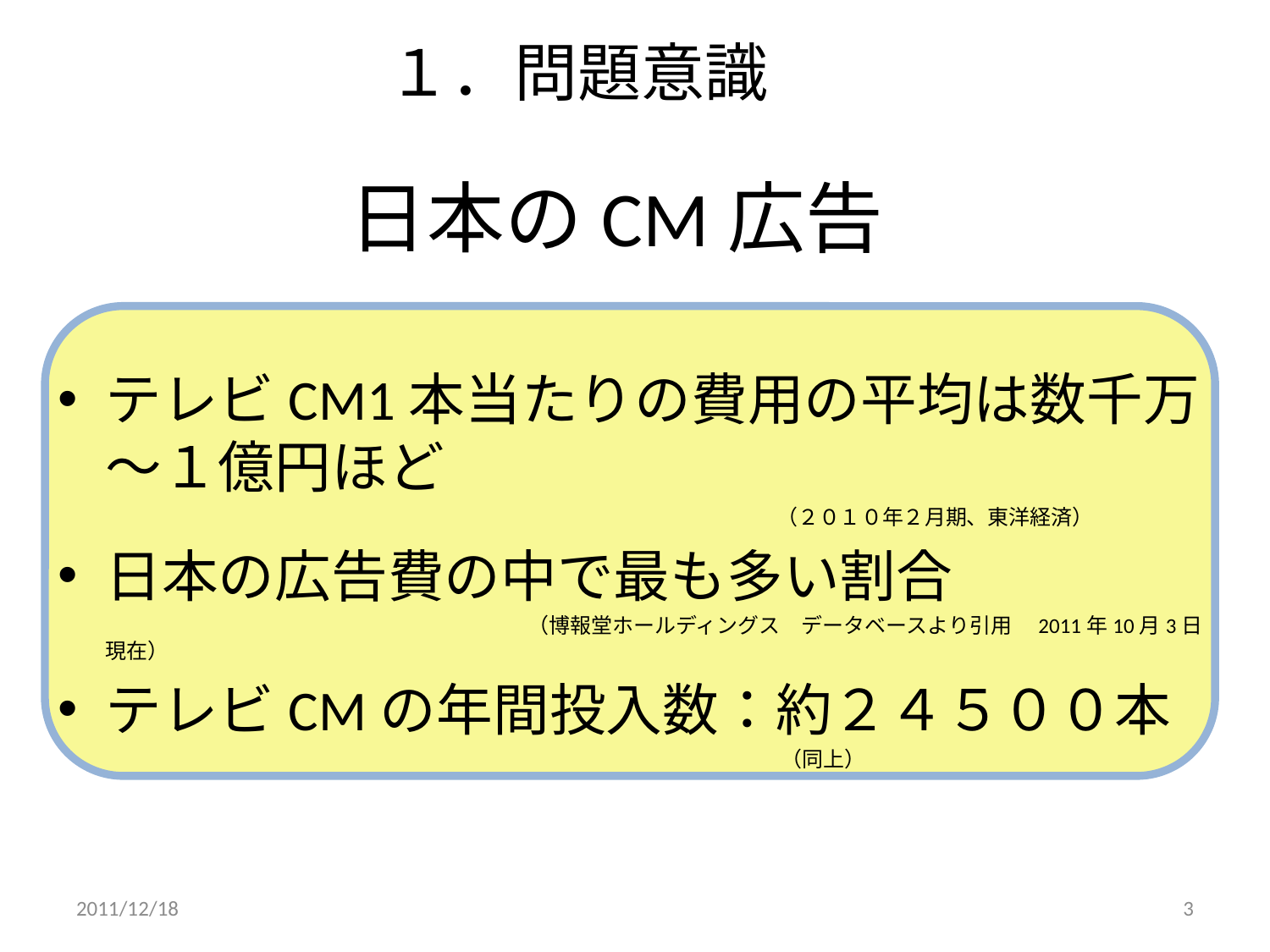

１．問題意識
# 日本のCM広告

テレビCM1本当たりの費用の平均は数千万～１億円ほど
　　　　　　　　　　　　　　　　　　　　　　　　　　　　　　　　　　（２０１０年２月期、東洋経済）
日本の広告費の中で最も多い割合
                                                                                                    （博報堂ホールディングス　データベースより引用　2011年10月3日現在）
テレビCMの年間投入数：約２４５００本
　　　　　　　　　　　　　　　　　　　　　　　　　　　　　　　　　　 （同上）

2011/12/18
3